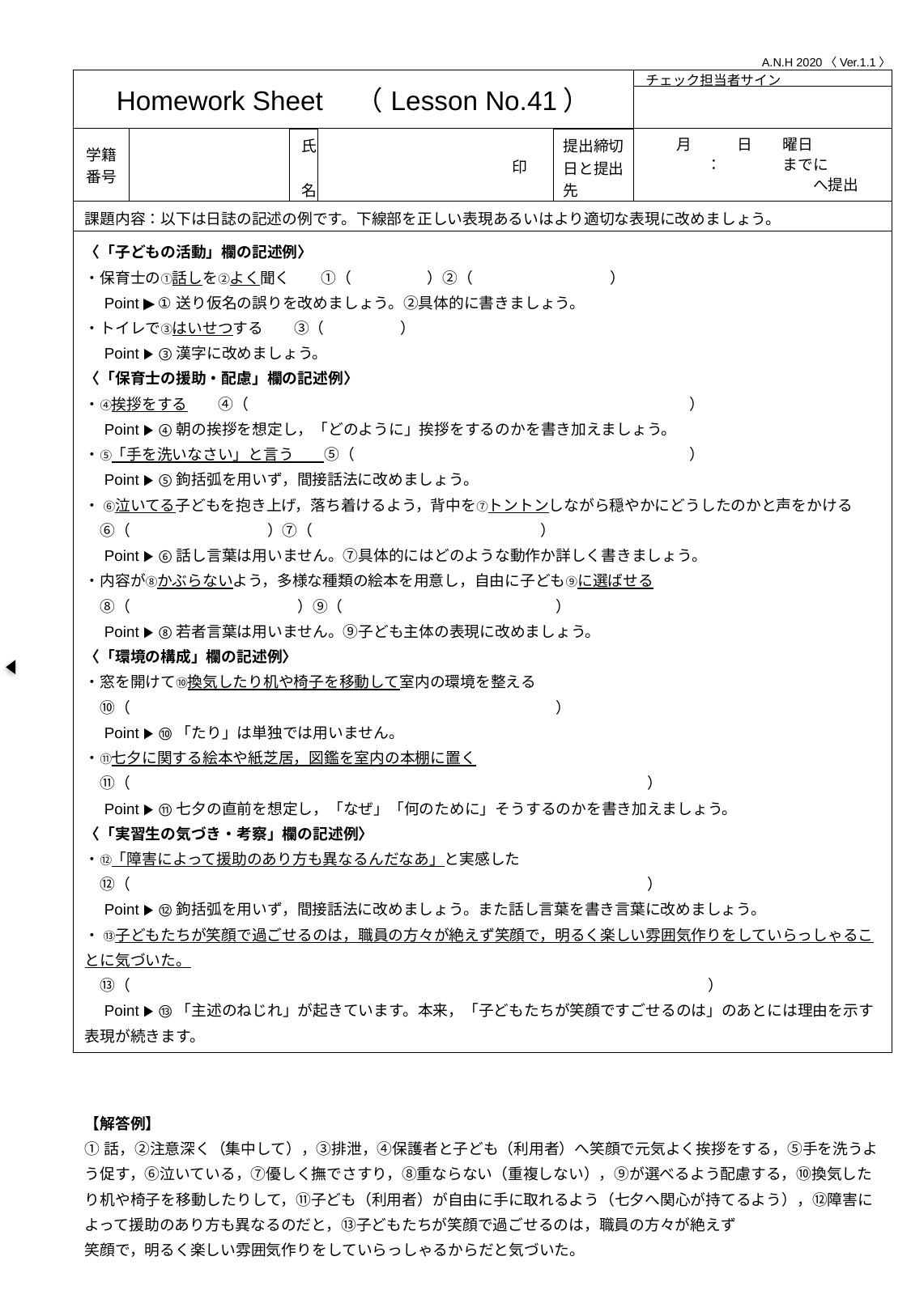

A.N.H 2020〈Ver.1.1〉
| Homework Sheet　（Lesson No.41） |  |  |  |  | チェック担当者サイン |
| --- | --- | --- | --- | --- | --- |
|  |  |  |  |  |  |
| 学籍番号 |  | 氏　名 | 印 | 提出締切日と提出先 | 月　　　日　　曜日 　　　　：　　　　までに 　　　　　　　　　　　へ提出 |
| 課題内容：以下は日誌の記述の例です。下線部を正しい表現あるいはより適切な表現に改めましょう。 |  |  |  |  |  |
| 〈「子どもの活動」欄の記述例〉 ・保育士の①話しを②よく聞く　　①（　　　　　）②（　　　　　　　　　） 　Point ▶ ①送り仮名の誤りを改めましょう。②具体的に書きましょう。 ・トイレで③はいせつする　　③（　　　　　） 　Point ▶ ③漢字に改めましょう。 〈「保育士の援助・配慮」欄の記述例〉 ・④挨拶をする　　④（　　　　　　　　　　　　　　　　　　　　　　　　　　　　　） 　Point ▶ ④朝の挨拶を想定し，「どのように」挨拶をするのかを書き加えましょう。 ・⑤「手を洗いなさい」と言う　　⑤（　　　　　　　　　　　　　　　　　　　　　　） 　Point ▶ ⑤鉤括弧を用いず，間接話法に改めましょう。 ・ ⑥泣いてる子どもを抱き上げ，落ち着けるよう，背中を⑦トントンしながら穏やかにどうしたのかと声をかける　 　⑥（　　　　　　　　　）⑦（　　　　　　　　　　　　　　　） 　Point ▶ ⑥話し言葉は用いません。⑦具体的にはどのような動作か詳しく書きましょう。 ・内容が⑧かぶらないよう，多様な種類の絵本を用意し，自由に子ども⑨に選ばせる 　⑧（　　　　　　　　　　　）⑨（　　　　　　　　　　　　　　） 　Point ▶ ⑧若者言葉は用いません。⑨子ども主体の表現に改めましょう。 〈「環境の構成」欄の記述例〉 ・窓を開けて⑩換気したり机や椅子を移動して室内の環境を整える 　⑩（　　　　　　　　　　　　　　　　　　　　　　　　　　　　） 　Point ▶ ⑩「たり」は単独では用いません。 ・⑪七夕に関する絵本や紙芝居，図鑑を室内の本棚に置く 　⑪（　　　　　　　　　　　　　　　　　　　　　　　　　　　　　　　　　　） 　Point ▶ ⑪七夕の直前を想定し，「なぜ」「何のために」そうするのかを書き加えましょう。 〈「実習生の気づき・考察」欄の記述例〉 ・⑫「障害によって援助のあり方も異なるんだなあ」と実感した 　⑫（　　　　　　　　　　　　　　　　　　　　　　　　　　　　　　　　　　） 　Point ▶ ⑫鉤括弧を用いず，間接話法に改めましょう。また話し言葉を書き言葉に改めましょう。 ・ ⑬子どもたちが笑顔で過ごせるのは，職員の方々が絶えず笑顔で，明るく楽しい雰囲気作りをしていらっしゃることに気づいた。 　⑬（　　　　　　　　　　　　　　　　　　　　　　　　　　　　　　　　　　　　　　） 　Point ▶ ⑬「主述のねじれ」が起きています。本来，「子どもたちが笑顔ですごせるのは」のあとには理由を示す表現が続きます。 |  |  |  |  |  |
| 【解答例】 ①話，②注意深く（集中して），③排泄，④保護者と子ども（利用者）へ笑顔で元気よく挨拶をする，⑤手を洗うよう促す，⑥泣いている，⑦優しく撫でさすり，⑧重ならない（重複しない），⑨が選べるよう配慮する，⑩換気したり机や椅子を移動したりして，⑪子ども（利用者）が自由に手に取れるよう（七夕へ関心が持てるよう），⑫障害によって援助のあり方も異なるのだと，⑬子どもたちが笑顔で過ごせるのは，職員の方々が絶えず 笑顔で，明るく楽しい雰囲気作りをしていらっしゃるからだと気づいた。 |  |  |  |  |  |